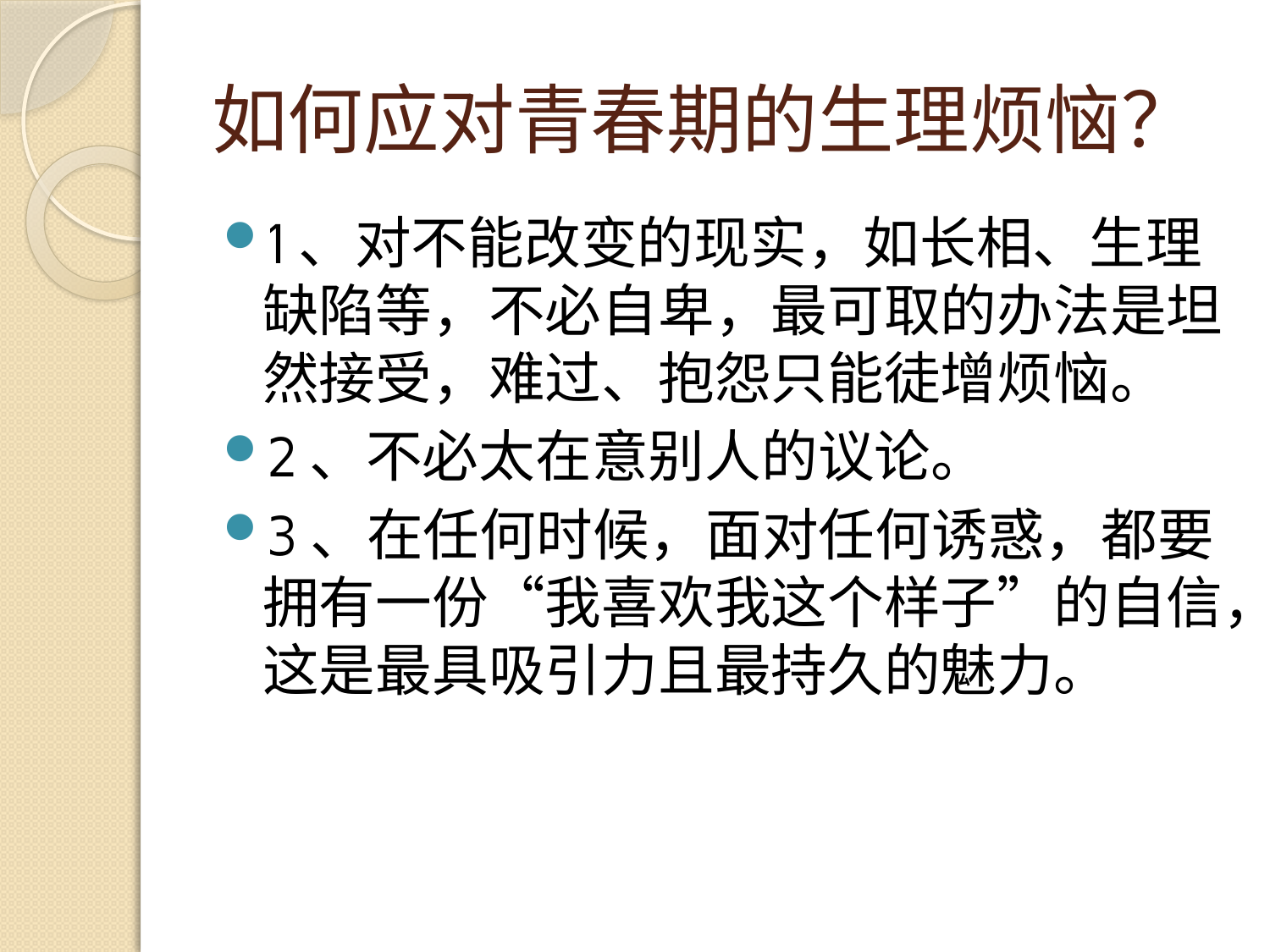

# 如何应对青春期的生理烦恼？
1、对不能改变的现实，如长相、生理缺陷等，不必自卑，最可取的办法是坦然接受，难过、抱怨只能徒增烦恼。
2、不必太在意别人的议论。
3、在任何时候，面对任何诱惑，都要拥有一份“我喜欢我这个样子”的自信，这是最具吸引力且最持久的魅力。